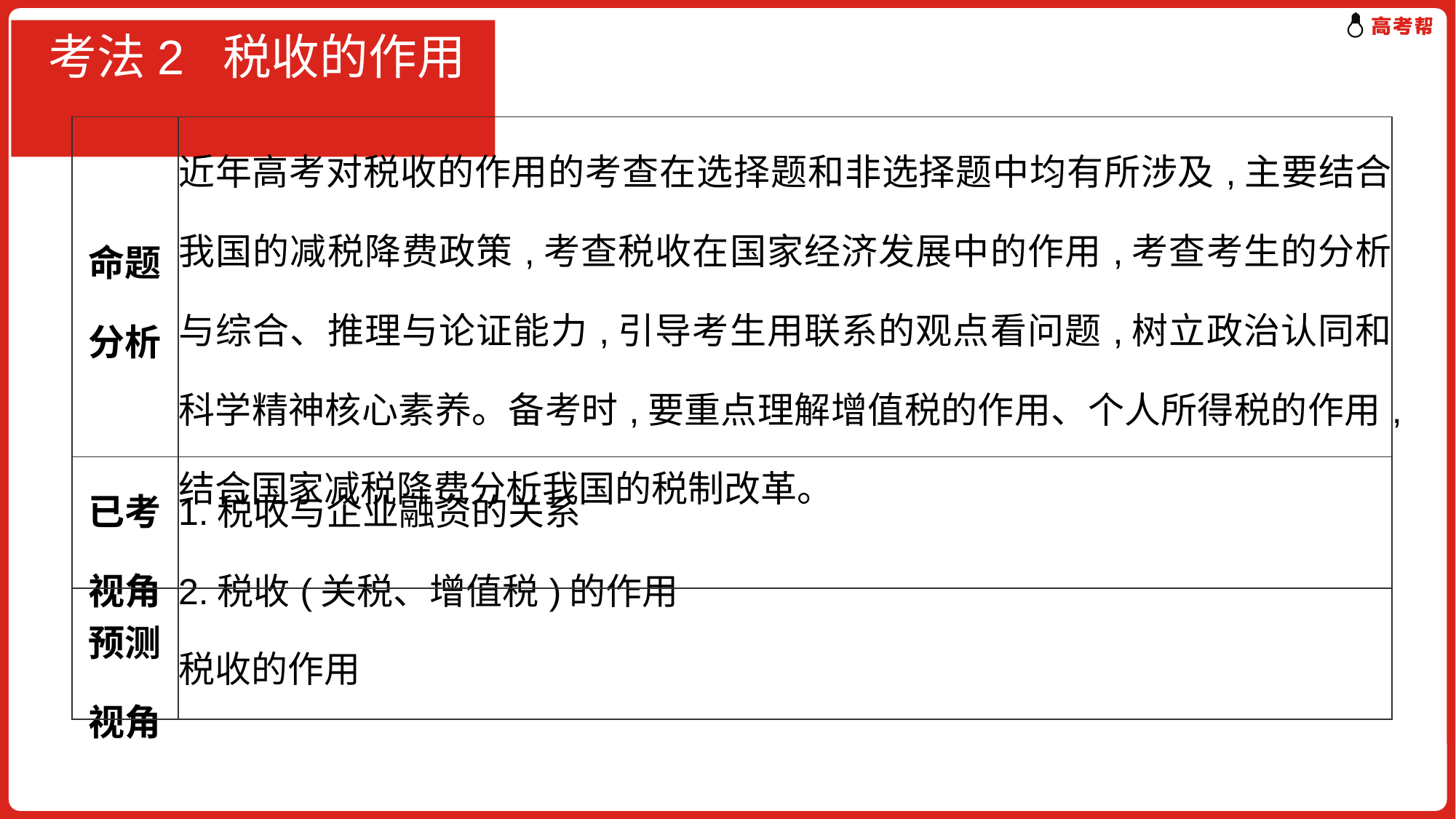

# 考法2  税收的作用
| 命题分析 | 近年高考对税收的作用的考查在选择题和非选择题中均有所涉及,主要结合我国的减税降费政策,考查税收在国家经济发展中的作用,考查考生的分析与综合、推理与论证能力,引导考生用联系的观点看问题,树立政治认同和科学精神核心素养。备考时,要重点理解增值税的作用、个人所得税的作用,结合国家减税降费分析我国的税制改革。 |
| --- | --- |
| 已考视角 | 1.税收与企业融资的关系 2.税收(关税、增值税)的作用 |
| 预测视角 | 税收的作用 |